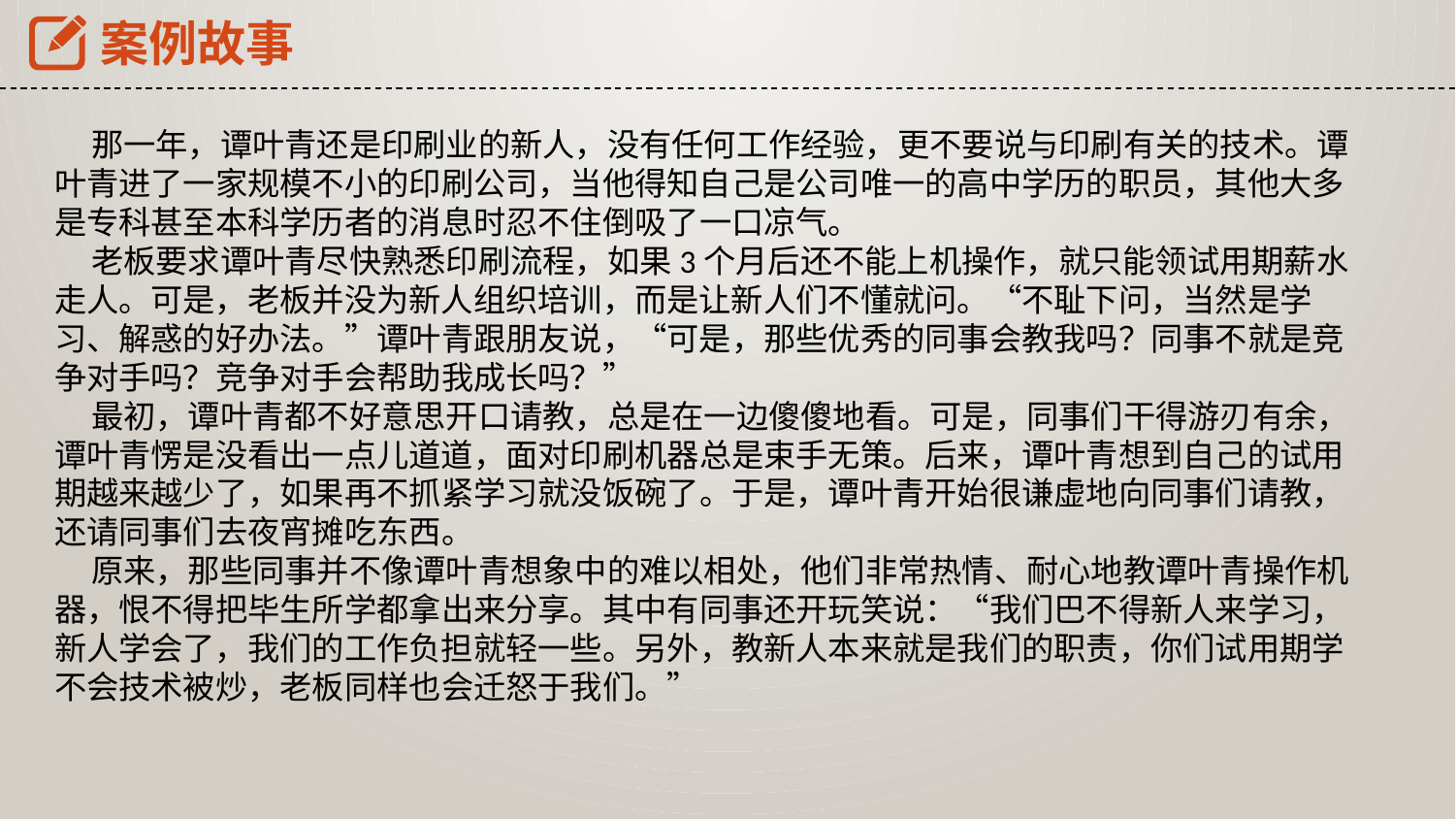

案例故事

    那一年，谭叶青还是印刷业的新人，没有任何工作经验，更不要说与印刷有关的技术。谭叶青进了一家规模不小的印刷公司，当他得知自己是公司唯一的高中学历的职员，其他大多是专科甚至本科学历者的消息时忍不住倒吸了一口凉气。
    老板要求谭叶青尽快熟悉印刷流程，如果3个月后还不能上机操作，就只能领试用期薪水走人。可是，老板并没为新人组织培训，而是让新人们不懂就问。“不耻下问，当然是学习、解惑的好办法。”谭叶青跟朋友说，“可是，那些优秀的同事会教我吗？同事不就是竞争对手吗？竞争对手会帮助我成长吗？”
    最初，谭叶青都不好意思开口请教，总是在一边傻傻地看。可是，同事们干得游刃有余，谭叶青愣是没看出一点儿道道，面对印刷机器总是束手无策。后来，谭叶青想到自己的试用期越来越少了，如果再不抓紧学习就没饭碗了。于是，谭叶青开始很谦虚地向同事们请教，还请同事们去夜宵摊吃东西。
    原来，那些同事并不像谭叶青想象中的难以相处，他们非常热情、耐心地教谭叶青操作机器，恨不得把毕生所学都拿出来分享。其中有同事还开玩笑说：“我们巴不得新人来学习，新人学会了，我们的工作负担就轻一些。另外，教新人本来就是我们的职责，你们试用期学不会技术被炒，老板同样也会迁怒于我们。”

36